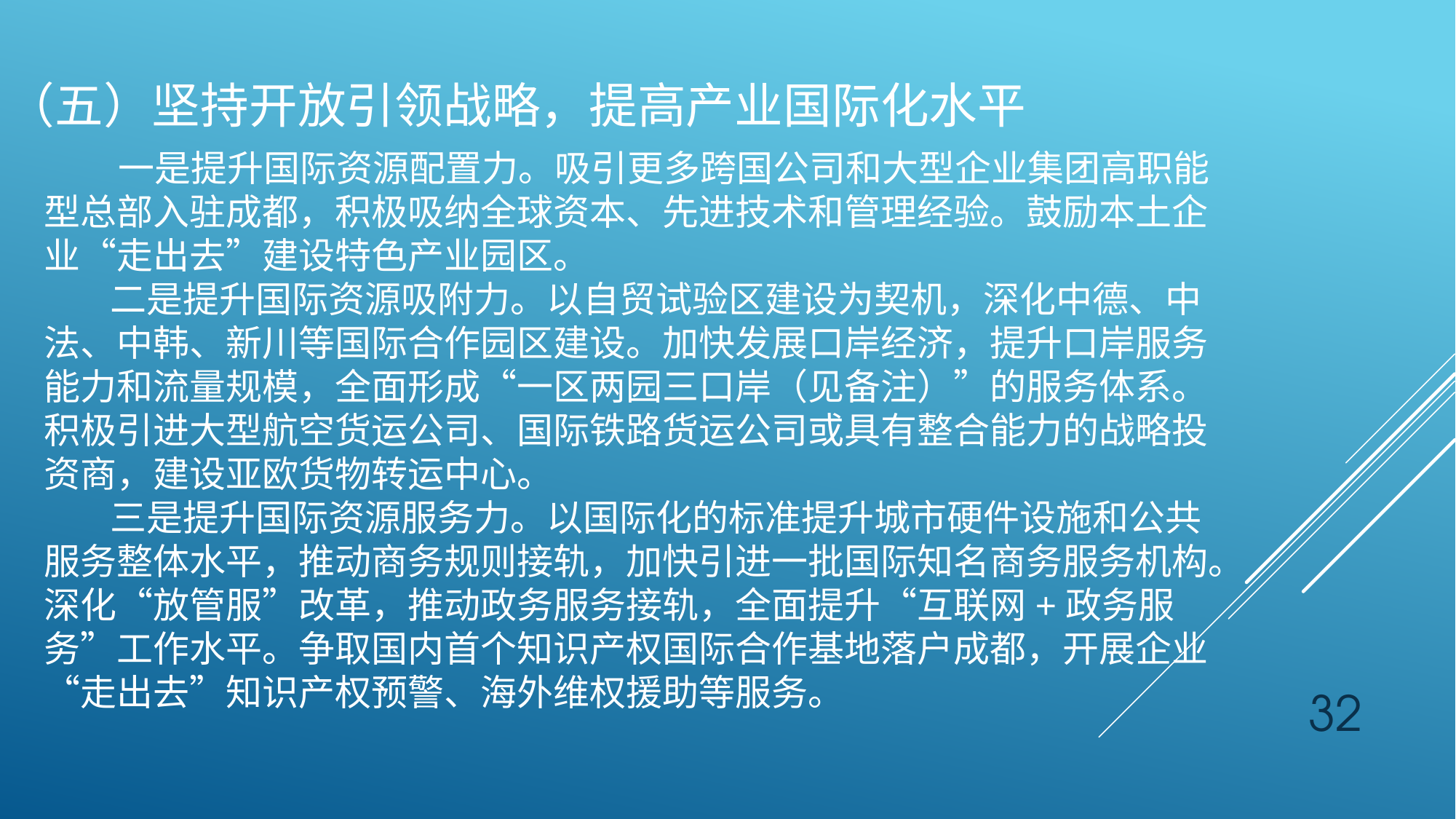

# （五）坚持开放引领战略，提高产业国际化水平
        一是提升国际资源配置力。吸引更多跨国公司和大型企业集团高职能型总部入驻成都，积极吸纳全球资本、先进技术和管理经验。鼓励本土企业“走出去”建设特色产业园区。
       二是提升国际资源吸附力。以自贸试验区建设为契机，深化中德、中法、中韩、新川等国际合作园区建设。加快发展口岸经济，提升口岸服务能力和流量规模，全面形成“一区两园三口岸（见备注）”的服务体系。积极引进大型航空货运公司、国际铁路货运公司或具有整合能力的战略投资商，建设亚欧货物转运中心。
       三是提升国际资源服务力。以国际化的标准提升城市硬件设施和公共服务整体水平，推动商务规则接轨，加快引进一批国际知名商务服务机构。深化“放管服”改革，推动政务服务接轨，全面提升“互联网+政务服务”工作水平。争取国内首个知识产权国际合作基地落户成都，开展企业“走出去”知识产权预警、海外维权援助等服务。
32